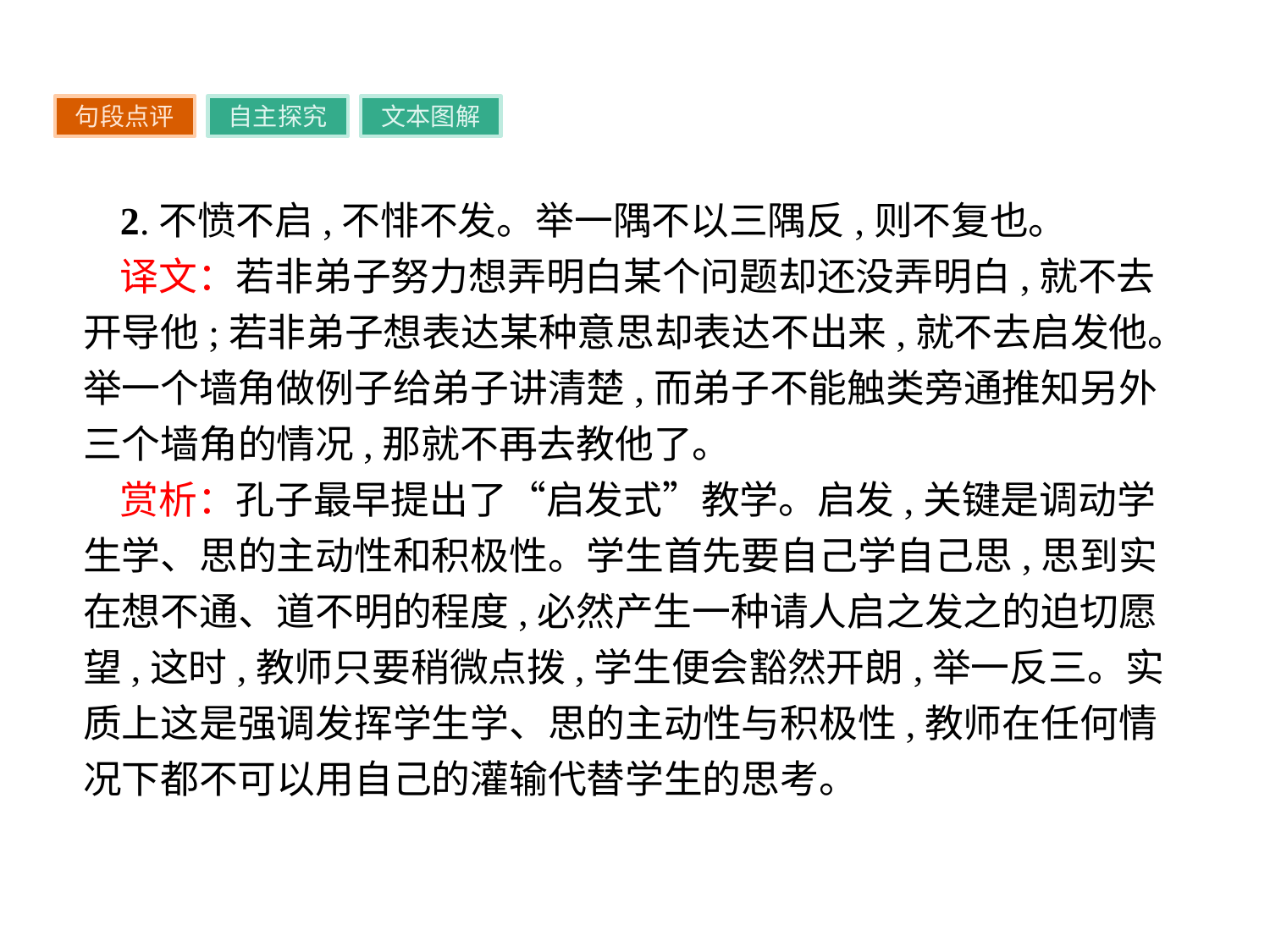

句段点评
自主探究
文本图解
2.不愤不启,不悱不发。举一隅不以三隅反,则不复也。
译文：若非弟子努力想弄明白某个问题却还没弄明白,就不去开导他;若非弟子想表达某种意思却表达不出来,就不去启发他。举一个墙角做例子给弟子讲清楚,而弟子不能触类旁通推知另外三个墙角的情况,那就不再去教他了。
赏析：孔子最早提出了“启发式”教学。启发,关键是调动学生学、思的主动性和积极性。学生首先要自己学自己思,思到实在想不通、道不明的程度,必然产生一种请人启之发之的迫切愿望,这时,教师只要稍微点拨,学生便会豁然开朗,举一反三。实质上这是强调发挥学生学、思的主动性与积极性,教师在任何情况下都不可以用自己的灌输代替学生的思考。